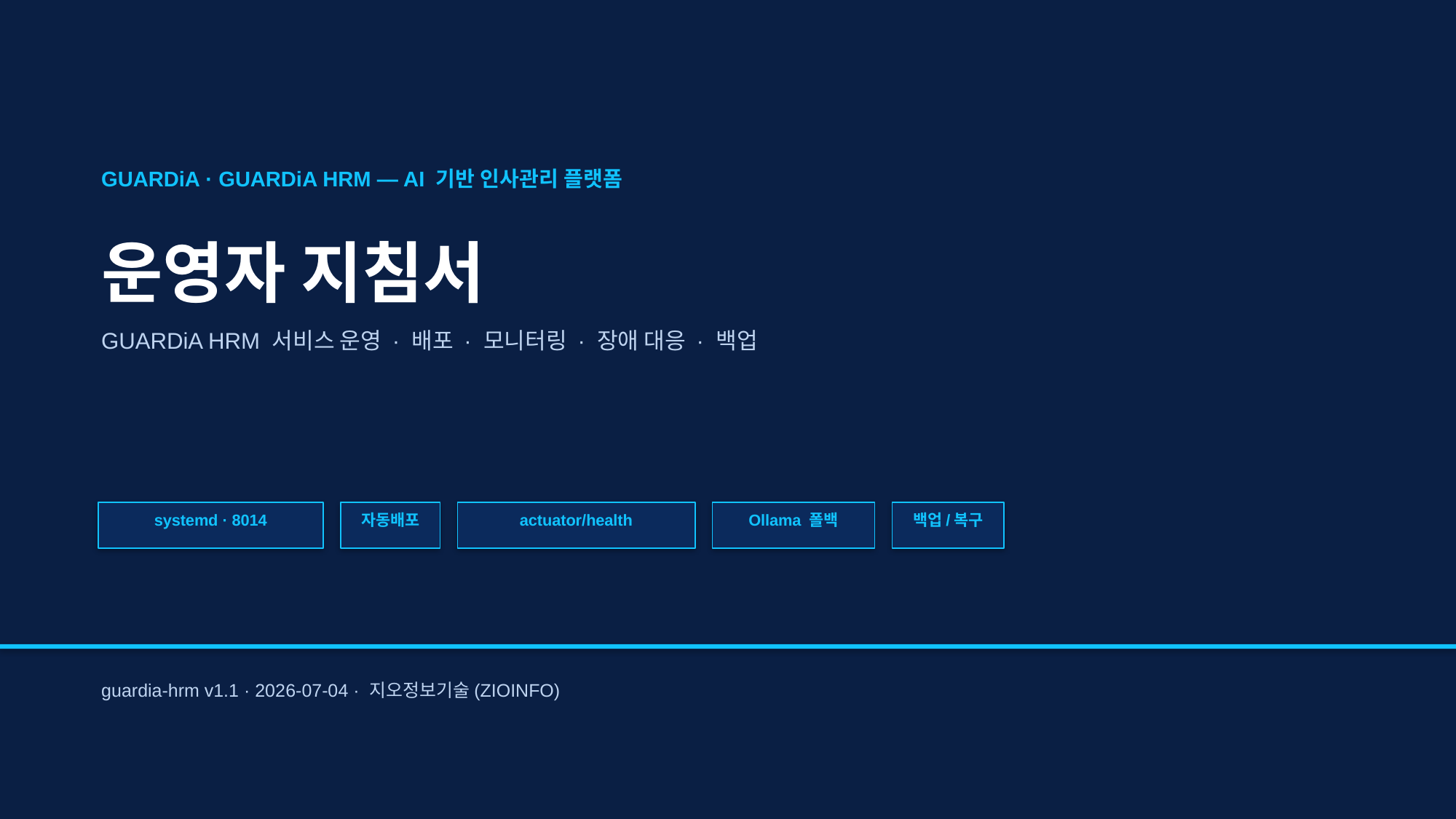

GUARDiA · GUARDiA HRM — AI 기반 인사관리 플랫폼
운영자 지침서
GUARDiA HRM 서비스 운영 · 배포 · 모니터링 · 장애 대응 · 백업

systemd · 8014
자동배포
actuator/health
Ollama 폴백
백업/복구

guardia-hrm v1.1 · 2026-07-04 · 지오정보기술(ZIOINFO)